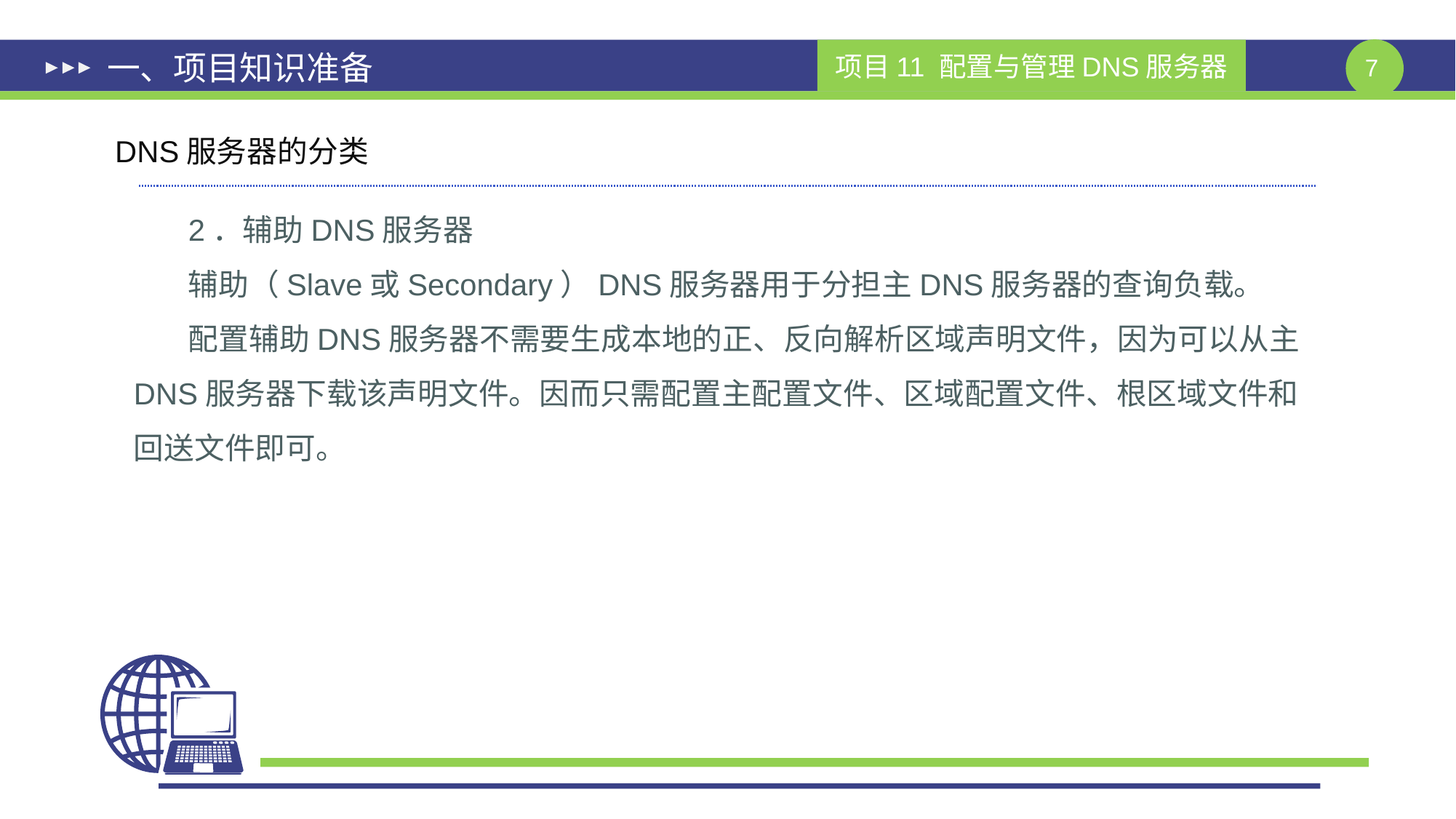

# 一、项目知识准备
DNS服务器的分类

2．辅助DNS服务器
辅助（Slave或Secondary）DNS服务器用于分担主DNS服务器的查询负载。
配置辅助DNS服务器不需要生成本地的正、反向解析区域声明文件，因为可以从主DNS服务器下载该声明文件。因而只需配置主配置文件、区域配置文件、根区域文件和回送文件即可。